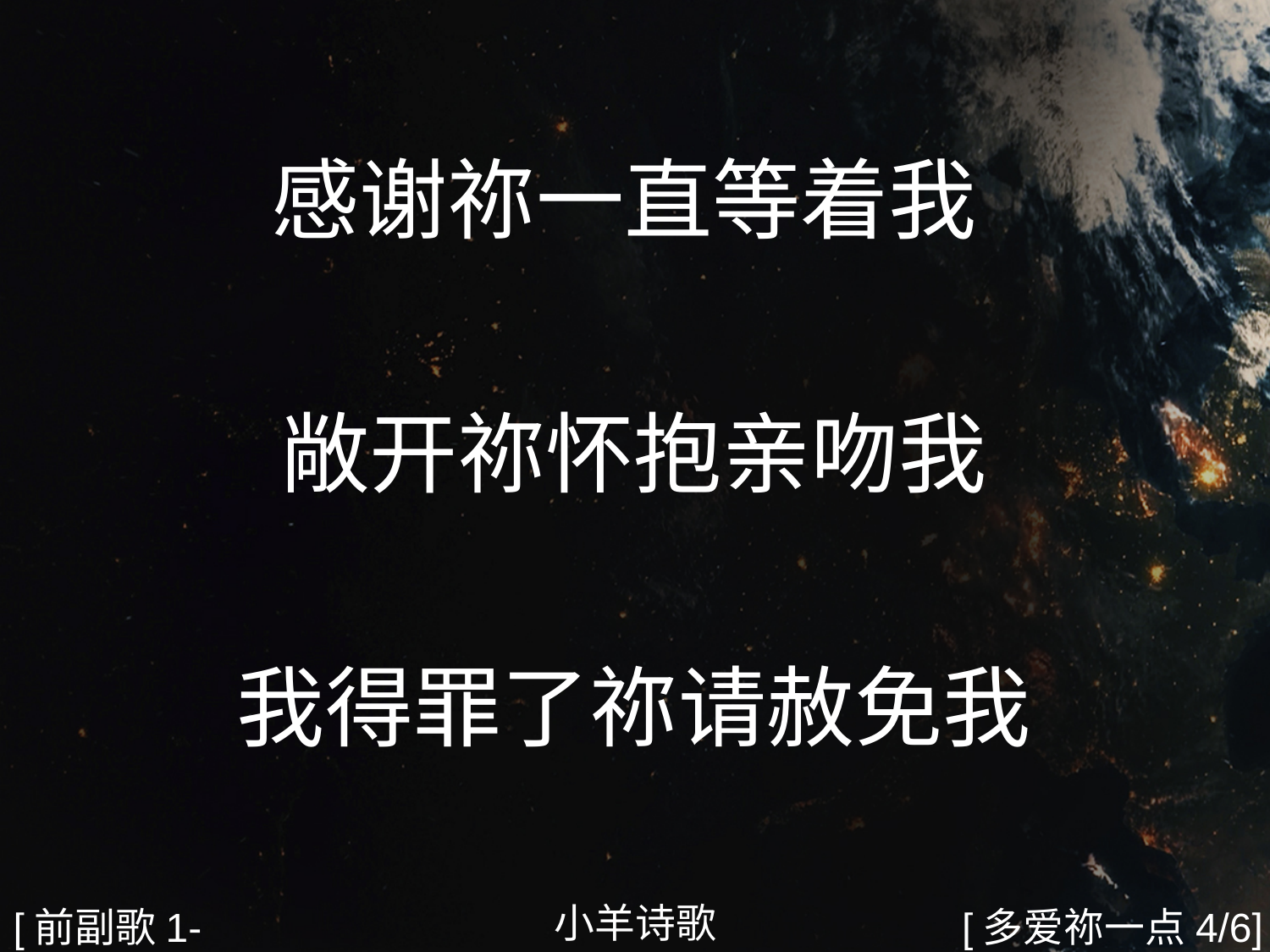

感谢祢一直等着我

敞开祢怀抱亲吻我

我得罪了祢请赦免我

#

小羊诗歌
[前副歌1-2]
[多爱祢一点4/6]